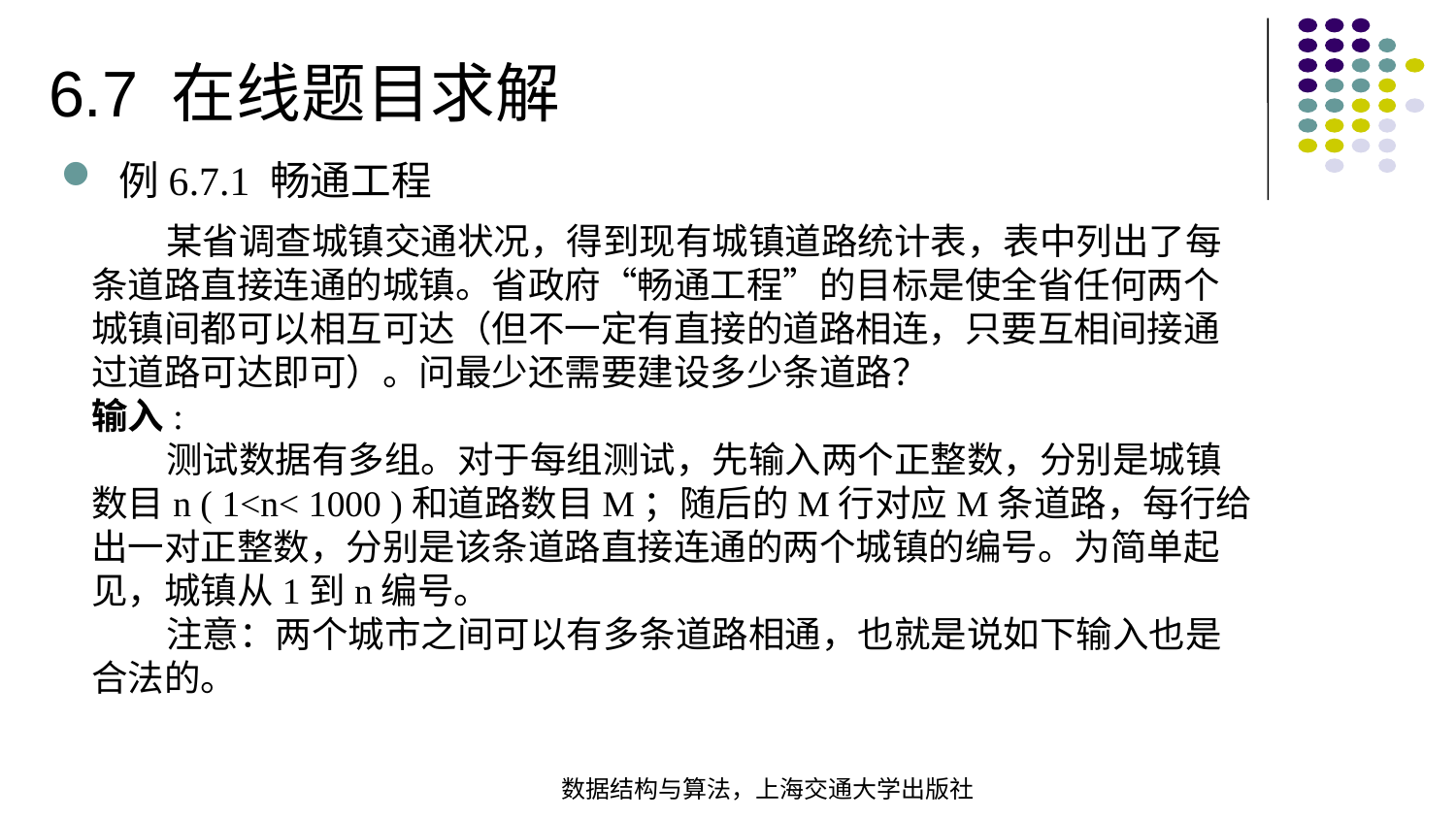

6.7 在线题目求解
例6.7.1 畅通工程
        某省调查城镇交通状况，得到现有城镇道路统计表，表中列出了每条道路直接连通的城镇。省政府“畅通工程”的目标是使全省任何两个城镇间都可以相互可达（但不一定有直接的道路相连，只要互相间接通过道路可达即可）。问最少还需要建设多少条道路？
输入:
        测试数据有多组。对于每组测试，先输入两个正整数，分别是城镇数目n ( 1<n< 1000 )和道路数目M；随后的M行对应M条道路，每行给出一对正整数，分别是该条道路直接连通的两个城镇的编号。为简单起见，城镇从1到n编号。
        注意：两个城市之间可以有多条道路相通，也就是说如下输入也是合法的。